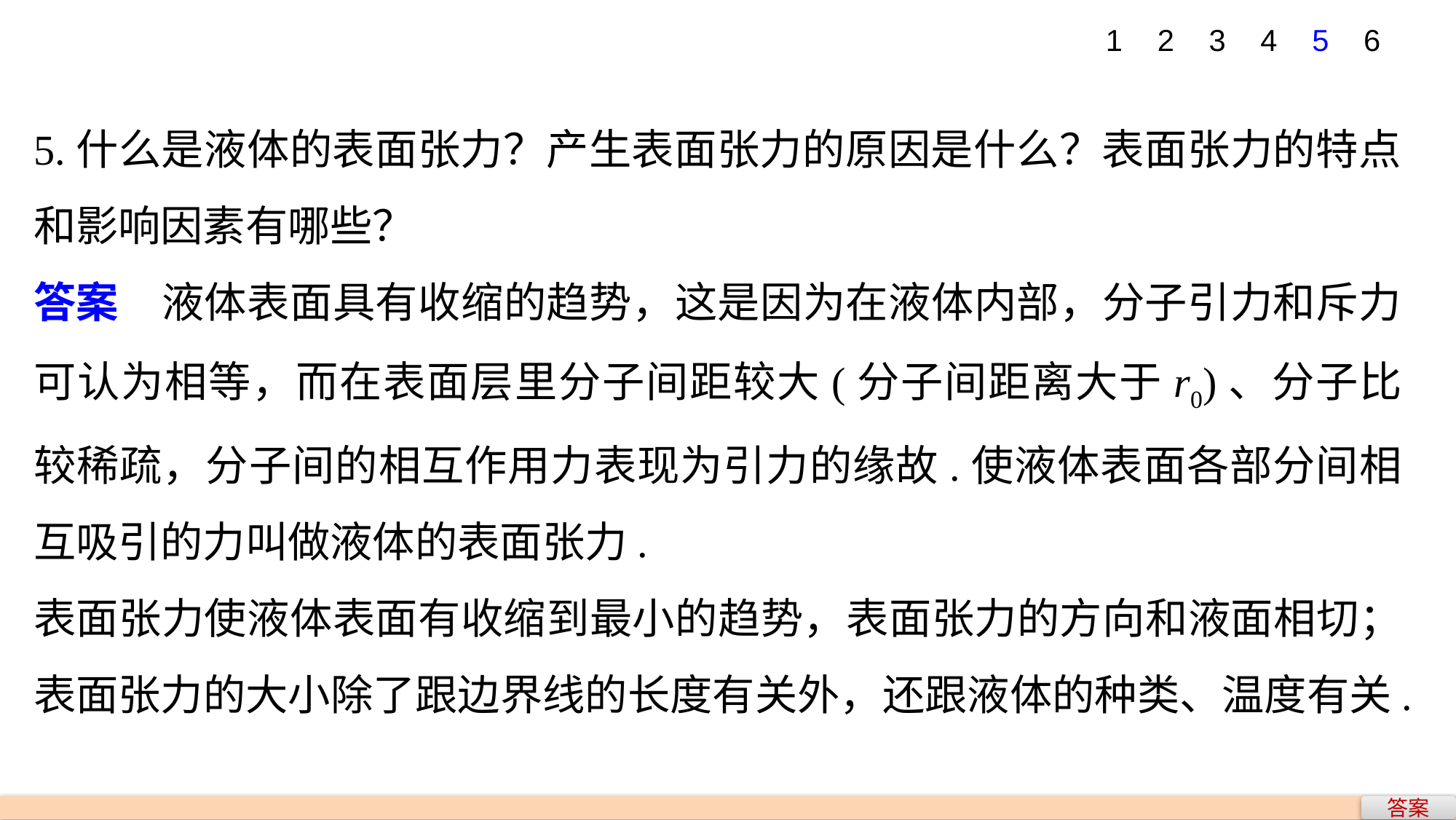

1
2
3
4
5
6
5.什么是液体的表面张力？产生表面张力的原因是什么？表面张力的特点和影响因素有哪些？
答案　液体表面具有收缩的趋势，这是因为在液体内部，分子引力和斥力可认为相等，而在表面层里分子间距较大(分子间距离大于r0)、分子比较稀疏，分子间的相互作用力表现为引力的缘故.使液体表面各部分间相互吸引的力叫做液体的表面张力.
表面张力使液体表面有收缩到最小的趋势，表面张力的方向和液面相切；表面张力的大小除了跟边界线的长度有关外，还跟液体的种类、温度有关.

答案